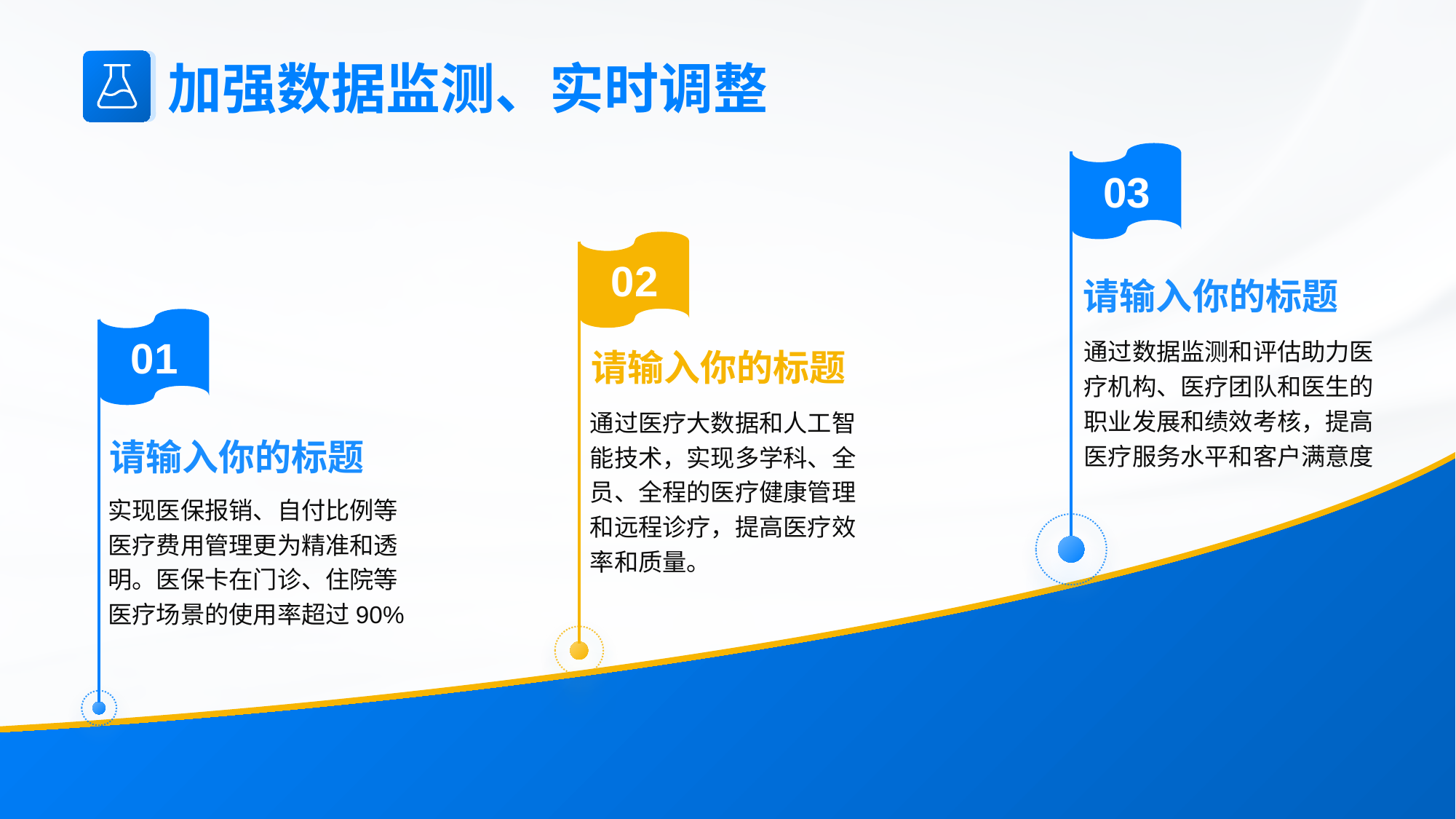

加强数据监测、实时调整
03
请输入你的标题
通过数据监测和评估助力医疗机构、医疗团队和医生的职业发展和绩效考核，提高医疗服务水平和客户满意度

02
请输入你的标题
通过医疗大数据和人工智能技术，实现多学科、全员、全程的医疗健康管理和远程诊疗，提高医疗效率和质量。

01
请输入你的标题
实现医保报销、自付比例等医疗费用管理更为精准和透明。医保卡在门诊、住院等医疗场景的使用率超过90%